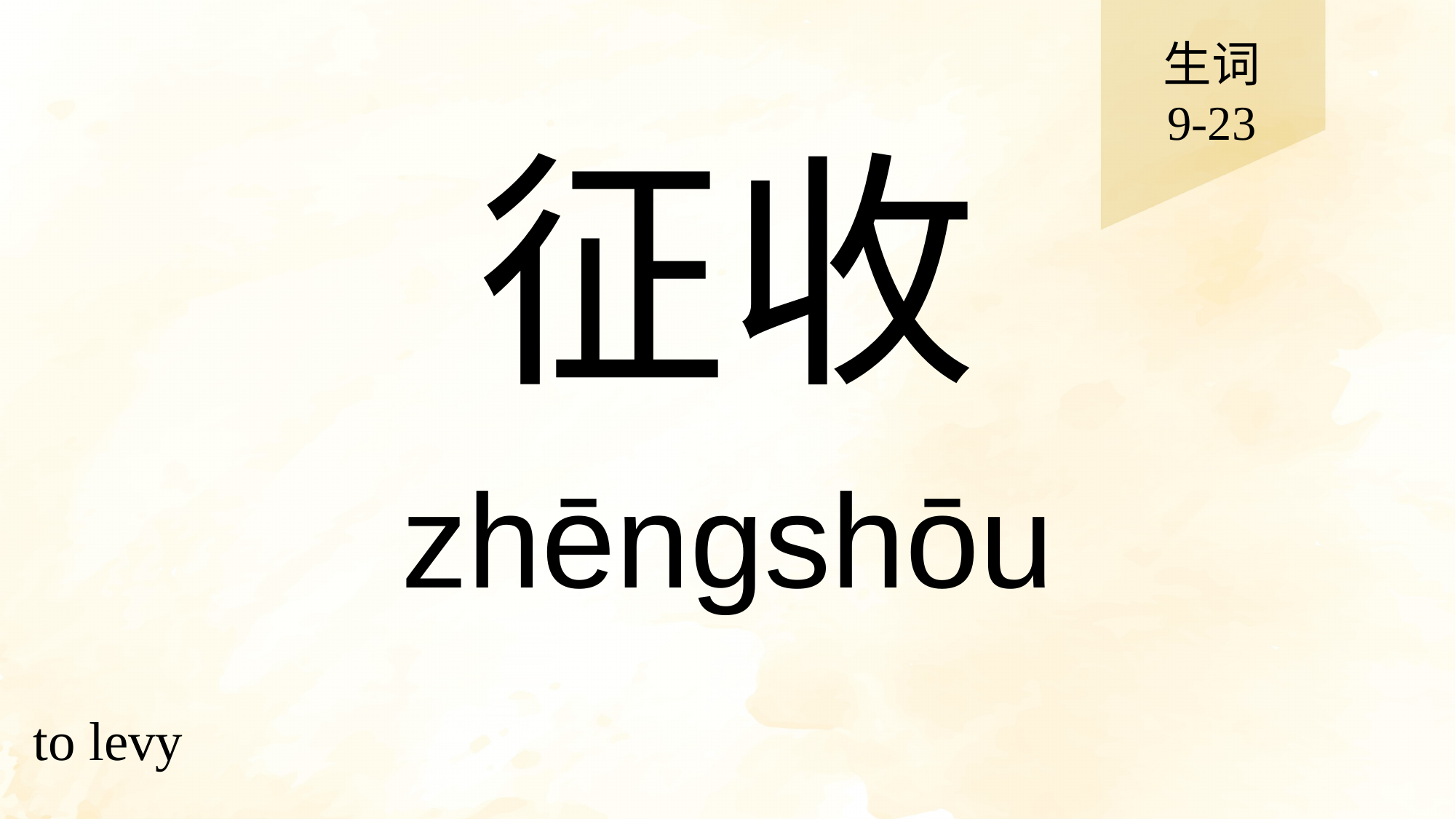

生词
9-23
# 征收
zhēngshōu
to levy